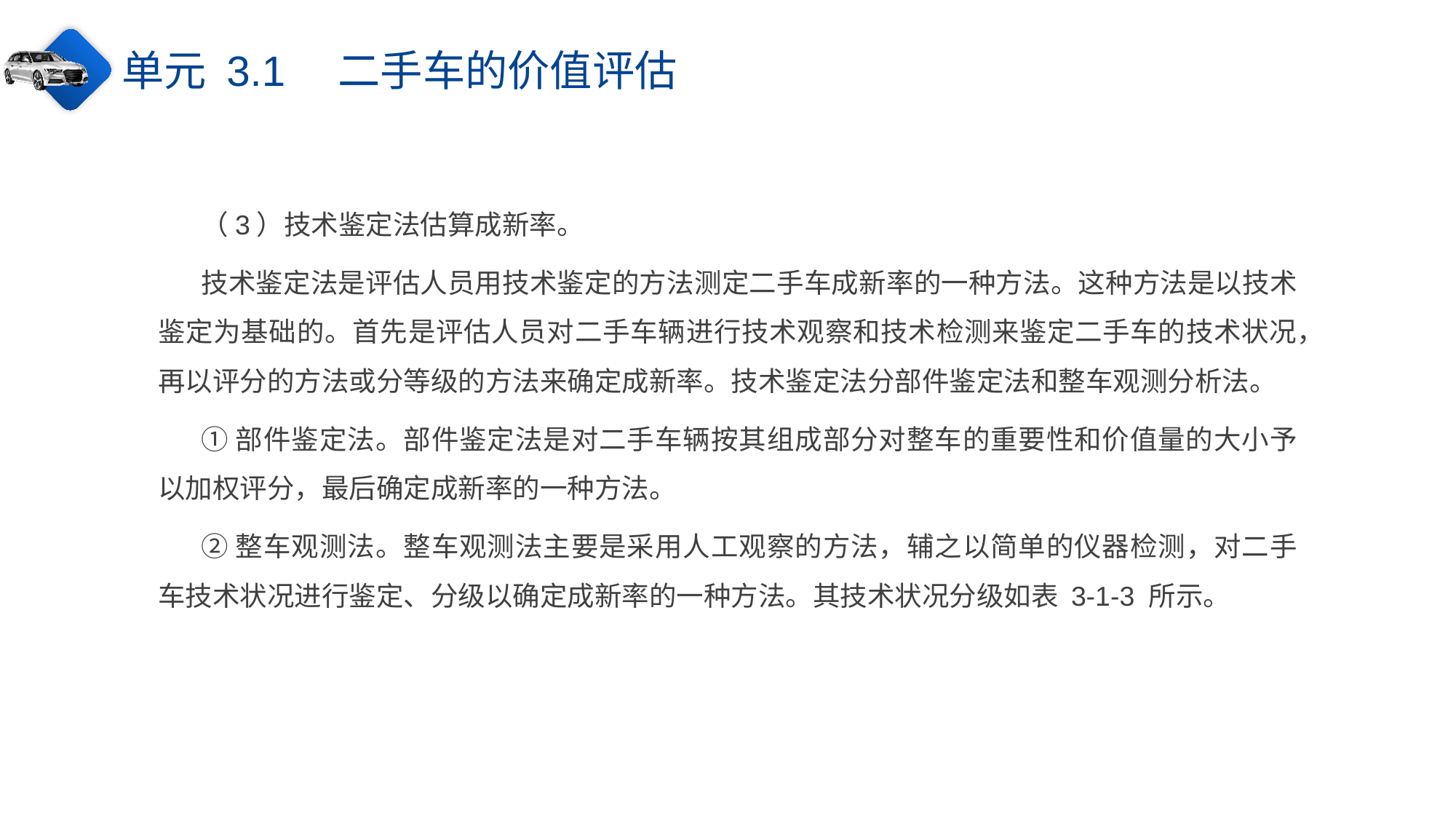

单元 3.1　二手车的价值评估
（3）技术鉴定法估算成新率。
技术鉴定法是评估人员用技术鉴定的方法测定二手车成新率的一种方法。这种方法是以技术鉴定为基础的。首先是评估人员对二手车辆进行技术观察和技术检测来鉴定二手车的技术状况，再以评分的方法或分等级的方法来确定成新率。技术鉴定法分部件鉴定法和整车观测分析法。
①部件鉴定法。部件鉴定法是对二手车辆按其组成部分对整车的重要性和价值量的大小予以加权评分，最后确定成新率的一种方法。
②整车观测法。整车观测法主要是采用人工观察的方法，辅之以简单的仪器检测，对二手车技术状况进行鉴定、分级以确定成新率的一种方法。其技术状况分级如表 3-1-3 所示。